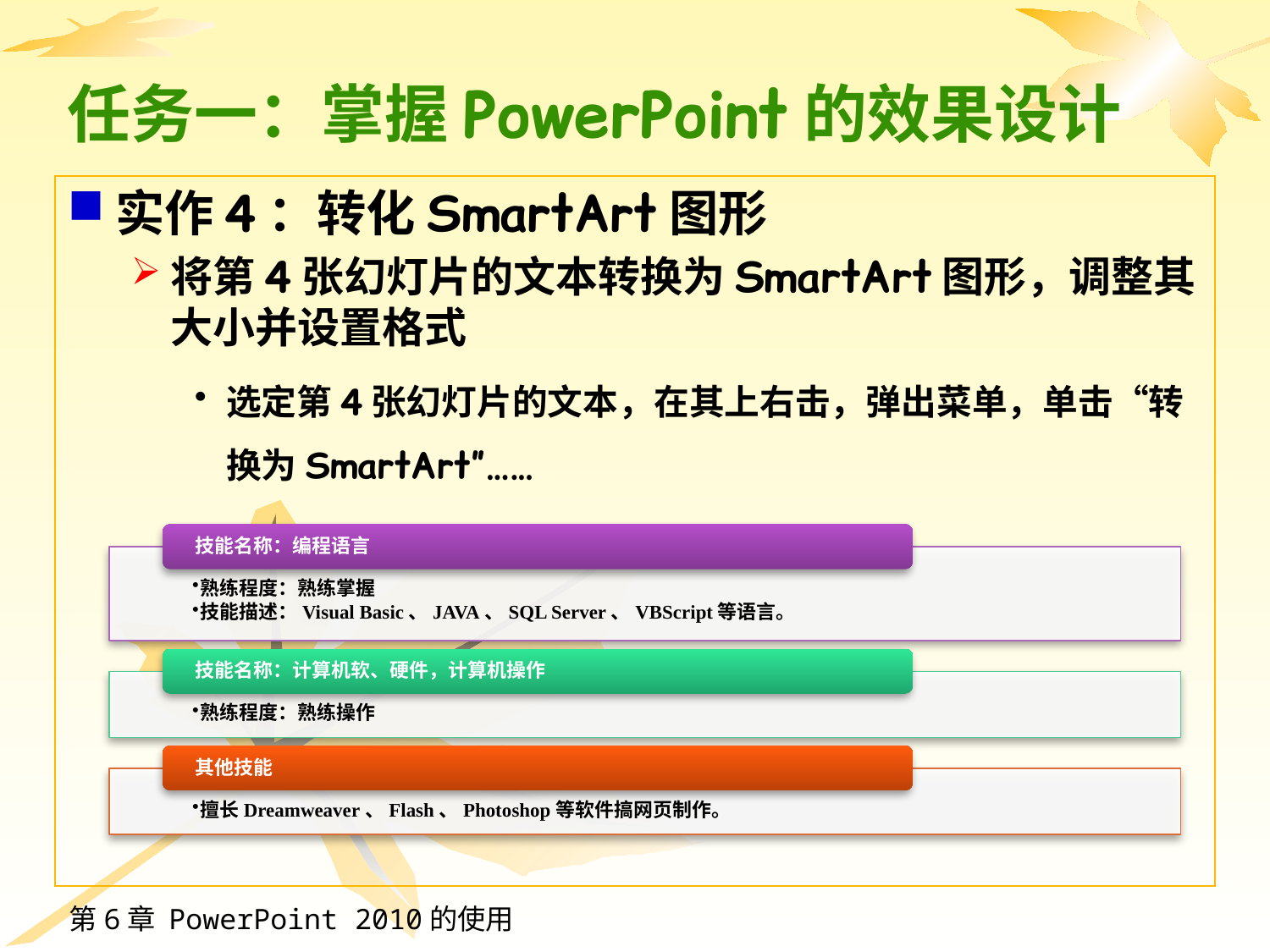

# 任务一：掌握PowerPoint的效果设计
实作4：转化SmartArt图形
将第4张幻灯片的文本转换为SmartArt图形，调整其大小并设置格式
选定第4张幻灯片的文本，在其上右击，弹出菜单，单击“转换为SmartArt”……
熟练程度：熟练掌握
技能描述：Visual Basic、JAVA、SQL Server、VBScript等语言。
技能名称：编程语言
熟练程度：熟练操作
技能名称：计算机软、硬件，计算机操作
擅长Dreamweaver、Flash、Photoshop等软件搞网页制作。
其他技能